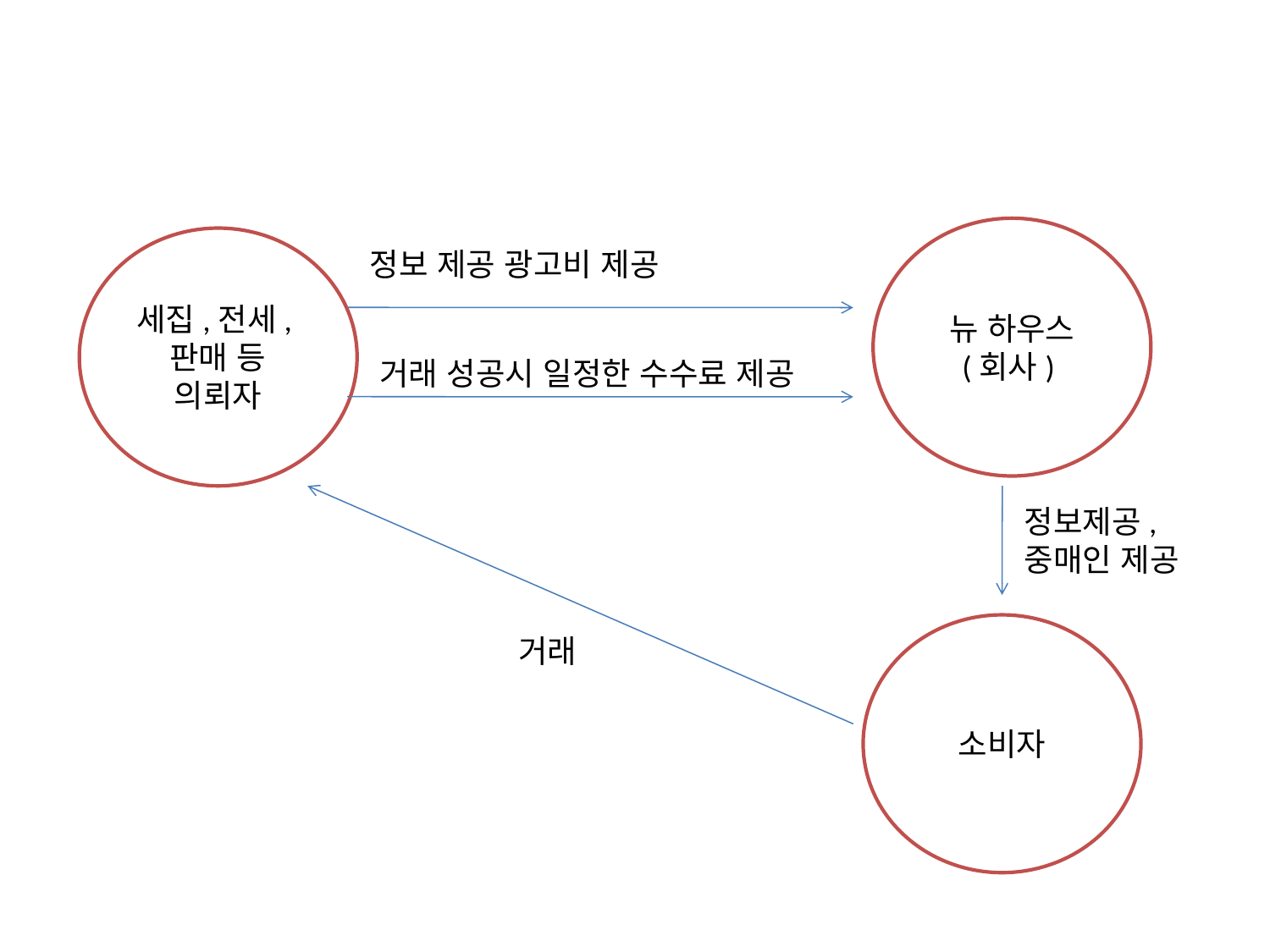

뉴 하우스
(회사)
세집,전세,판매 등 의뢰자
정보 제공 광고비 제공
거래 성공시 일정한 수수료 제공
정보제공,
중매인 제공
소비자
거래